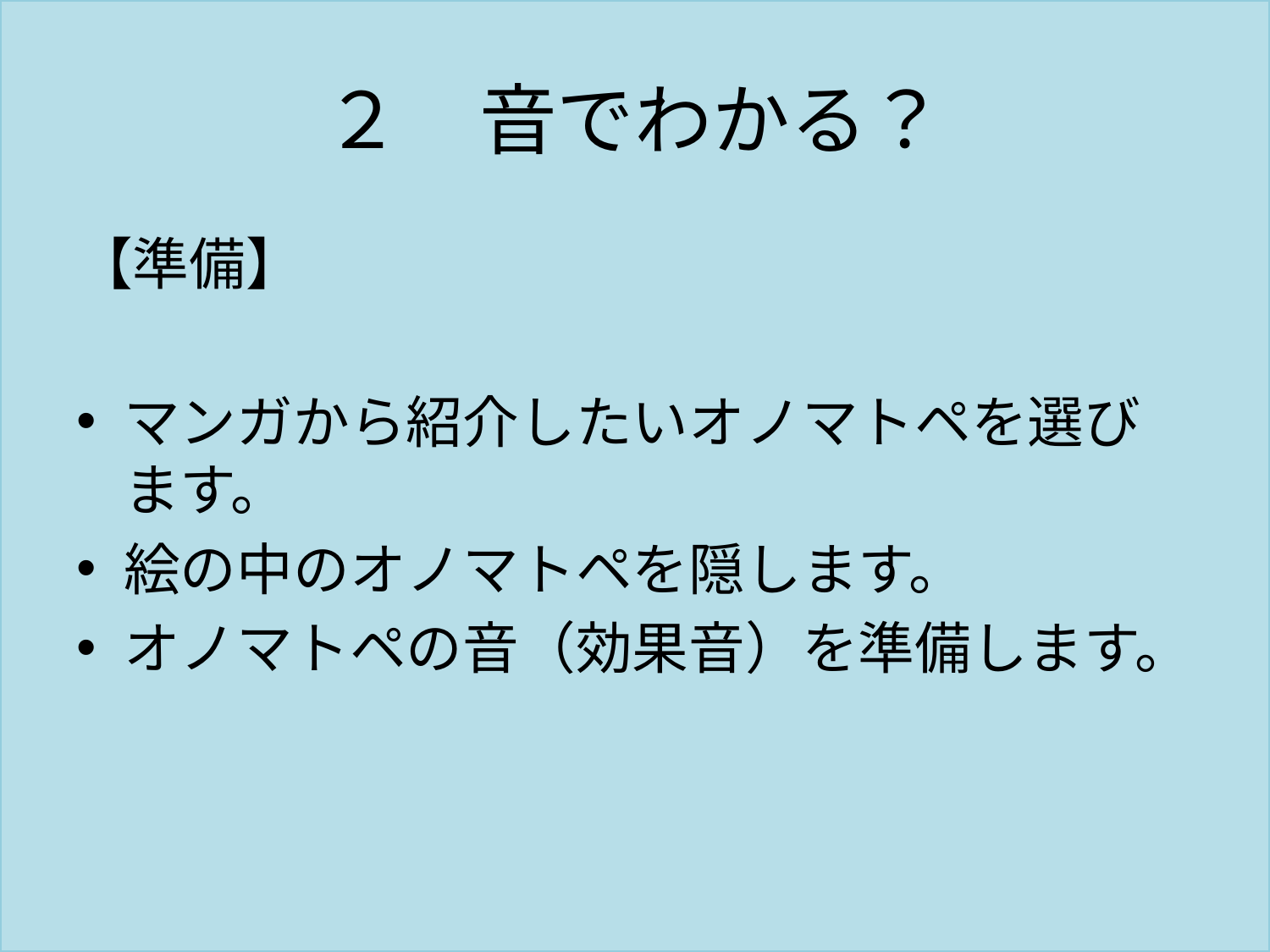

# ２　音でわかる？
【準備】

マンガから紹介したいオノマトペを選びます。
絵の中のオノマトペを隠します。
オノマトペの音（効果音）を準備します。